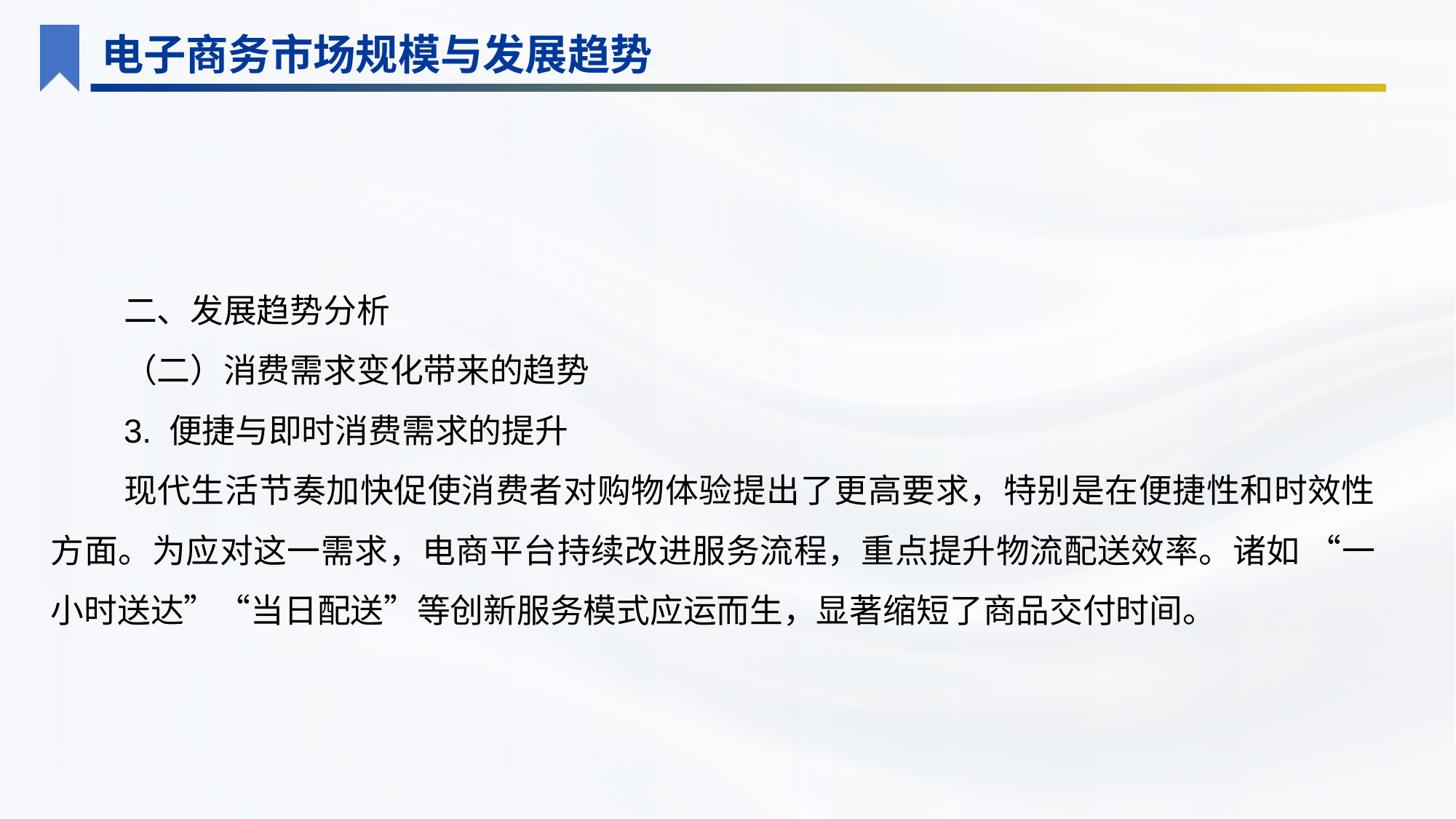

电子商务市场规模与发展趋势
二、发展趋势分析
（二）消费需求变化带来的趋势
3. 便捷与即时消费需求的提升
现代生活节奏加快促使消费者对购物体验提出了更高要求，特别是在便捷性和时效性方面。为应对这一需求，电商平台持续改进服务流程，重点提升物流配送效率。诸如 “一小时送达”“当日配送”等创新服务模式应运而生，显著缩短了商品交付时间。